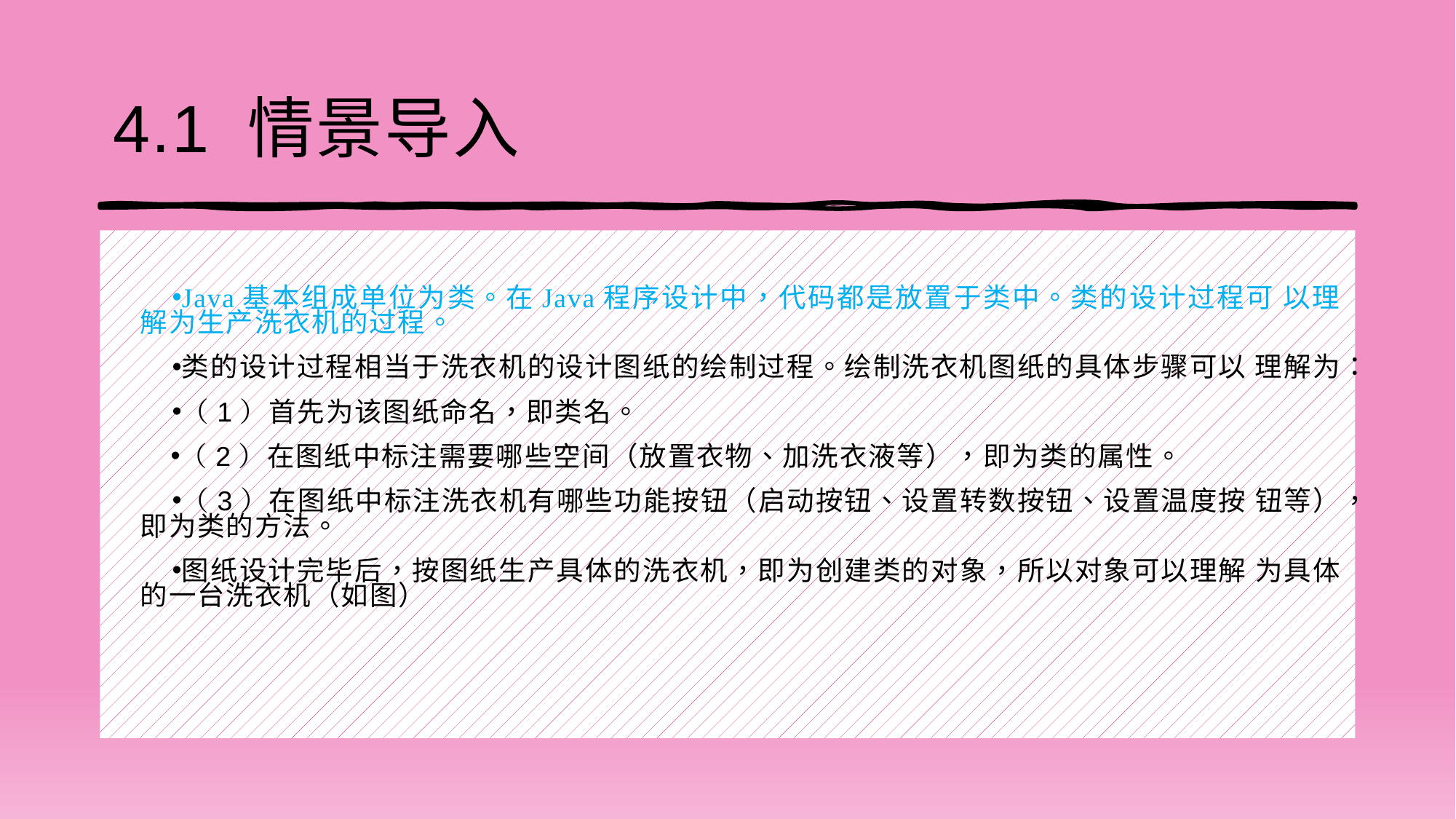

# 4.1 情景导入

Java基本组成单位为类。在Java程序设计中，代码都是放置于类中。类的设计过程可 以理解为生产洗衣机的过程。
类的设计过程相当于洗衣机的设计图纸的绘制过程。绘制洗衣机图纸的具体步骤可以 理解为：
（1）首先为该图纸命名，即类名。
（2）在图纸中标注需要哪些空间（放置衣物、加洗衣液等），即为类的属性。
（3）在图纸中标注洗衣机有哪些功能按钮（启动按钮、设置转数按钮、设置温度按 钮等），即为类的方法。
图纸设计完毕后，按图纸生产具体的洗衣机，即为创建类的对象，所以对象可以理解 为具体的一台洗衣机（如图）